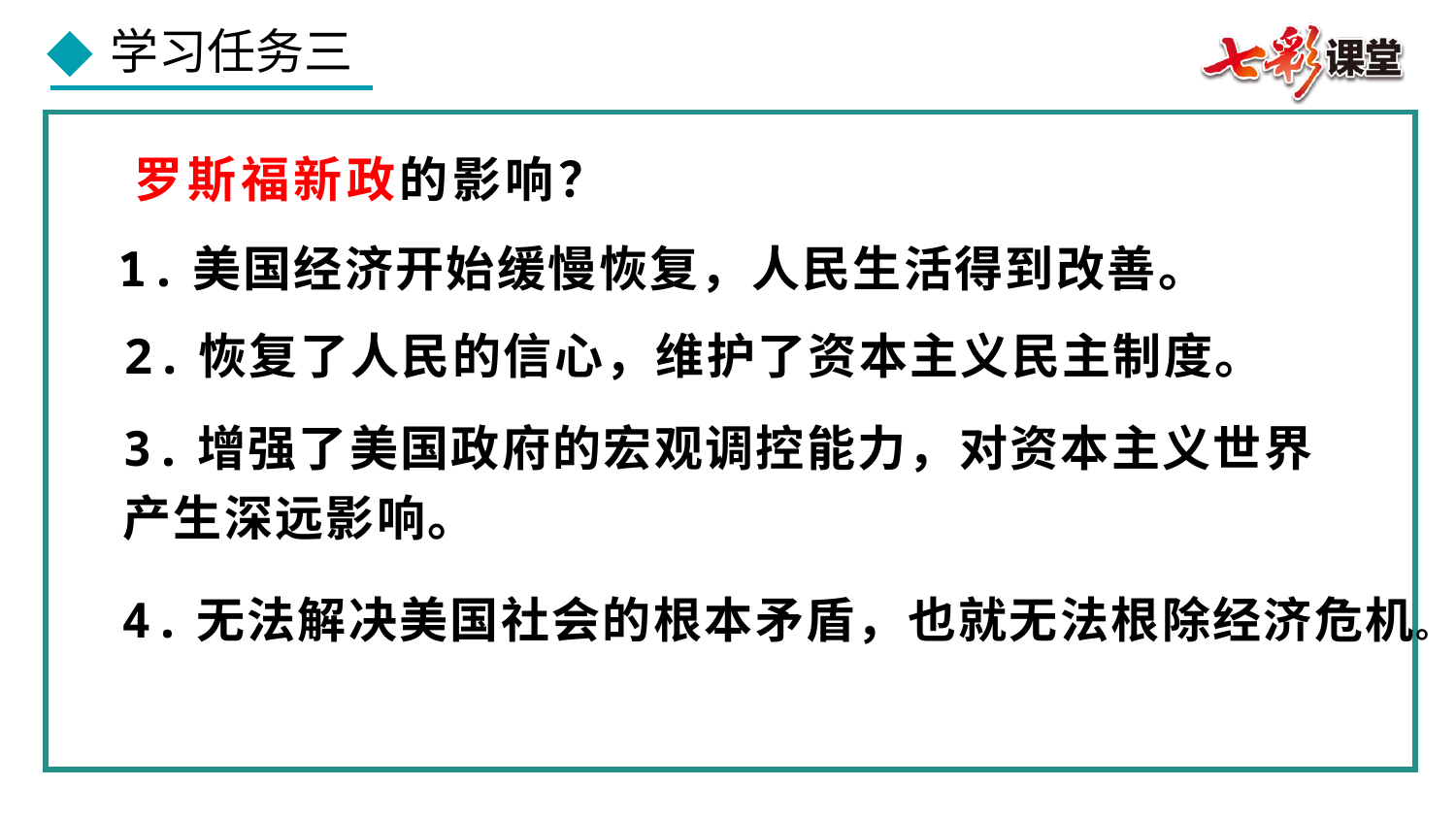

罗斯福新政的影响？
1.美国经济开始缓慢恢复，人民生活得到改善。
2.恢复了人民的信心，维护了资本主义民主制度。
3.增强了美国政府的宏观调控能力，对资本主义世界产生深远影响。
4.无法解决美国社会的根本矛盾，也就无法根除经济危机。